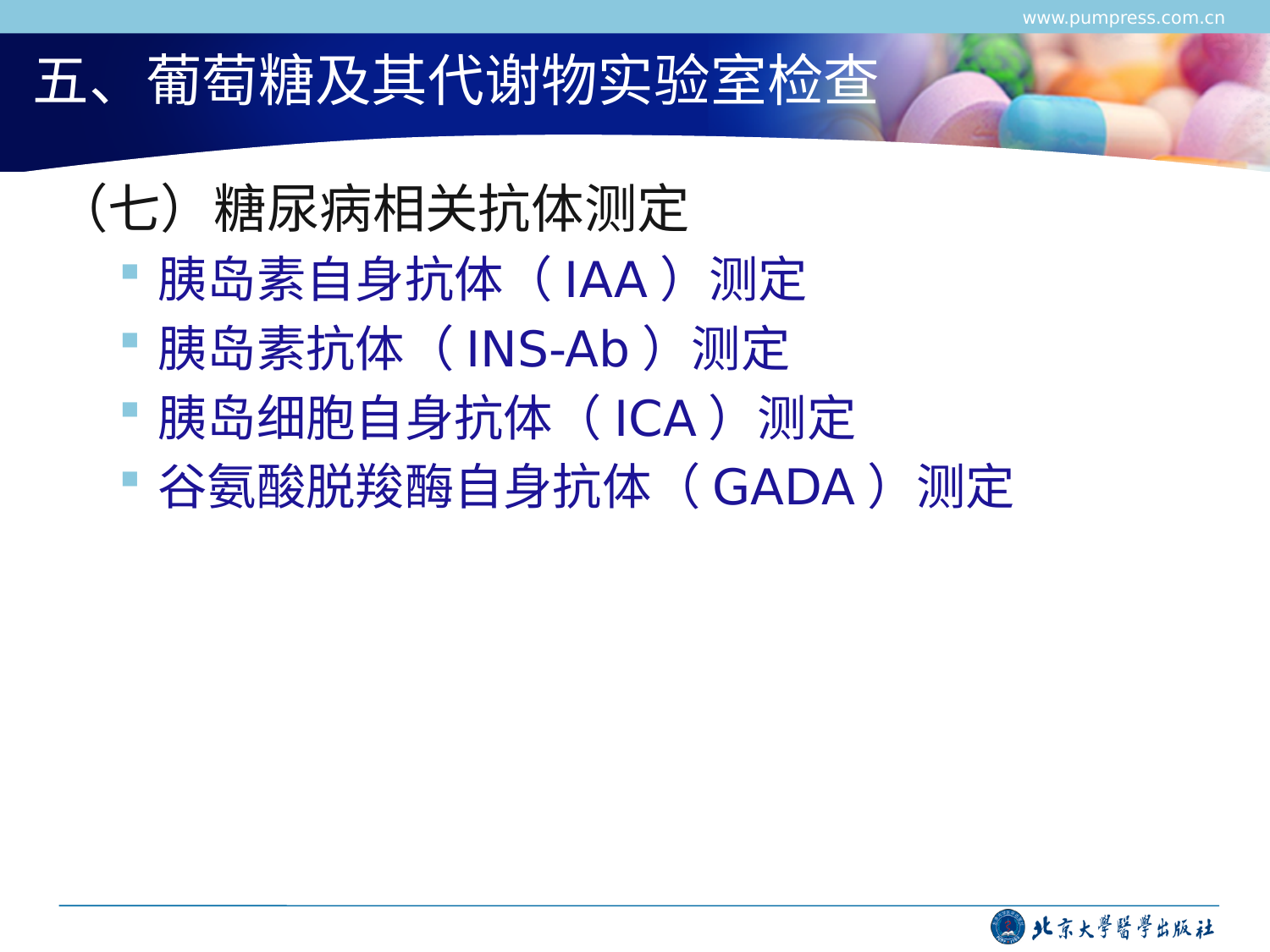

www.pumpress.com.cn
# 五、葡萄糖及其代谢物实验室检查
（七）糖尿病相关抗体测定
胰岛素自身抗体（IAA）测定
胰岛素抗体（INS-Ab）测定
胰岛细胞自身抗体（ICA）测定
谷氨酸脱羧酶自身抗体（GADA）测定